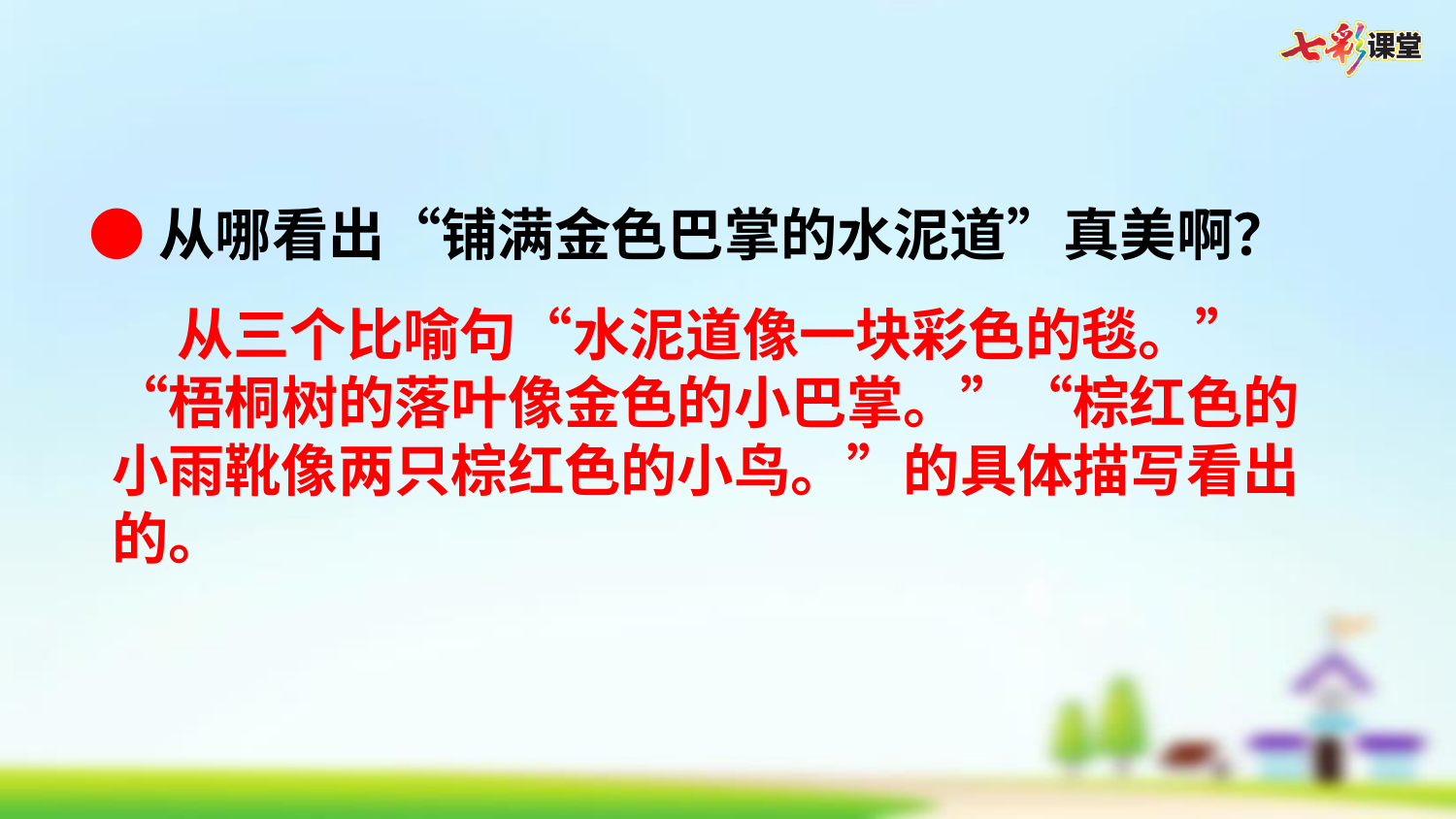

●从哪看出“铺满金色巴掌的水泥道”真美啊？
    从三个比喻句“水泥道像一块彩色的毯。”“梧桐树的落叶像金色的小巴掌。”“棕红色的小雨靴像两只棕红色的小鸟。”的具体描写看出的。